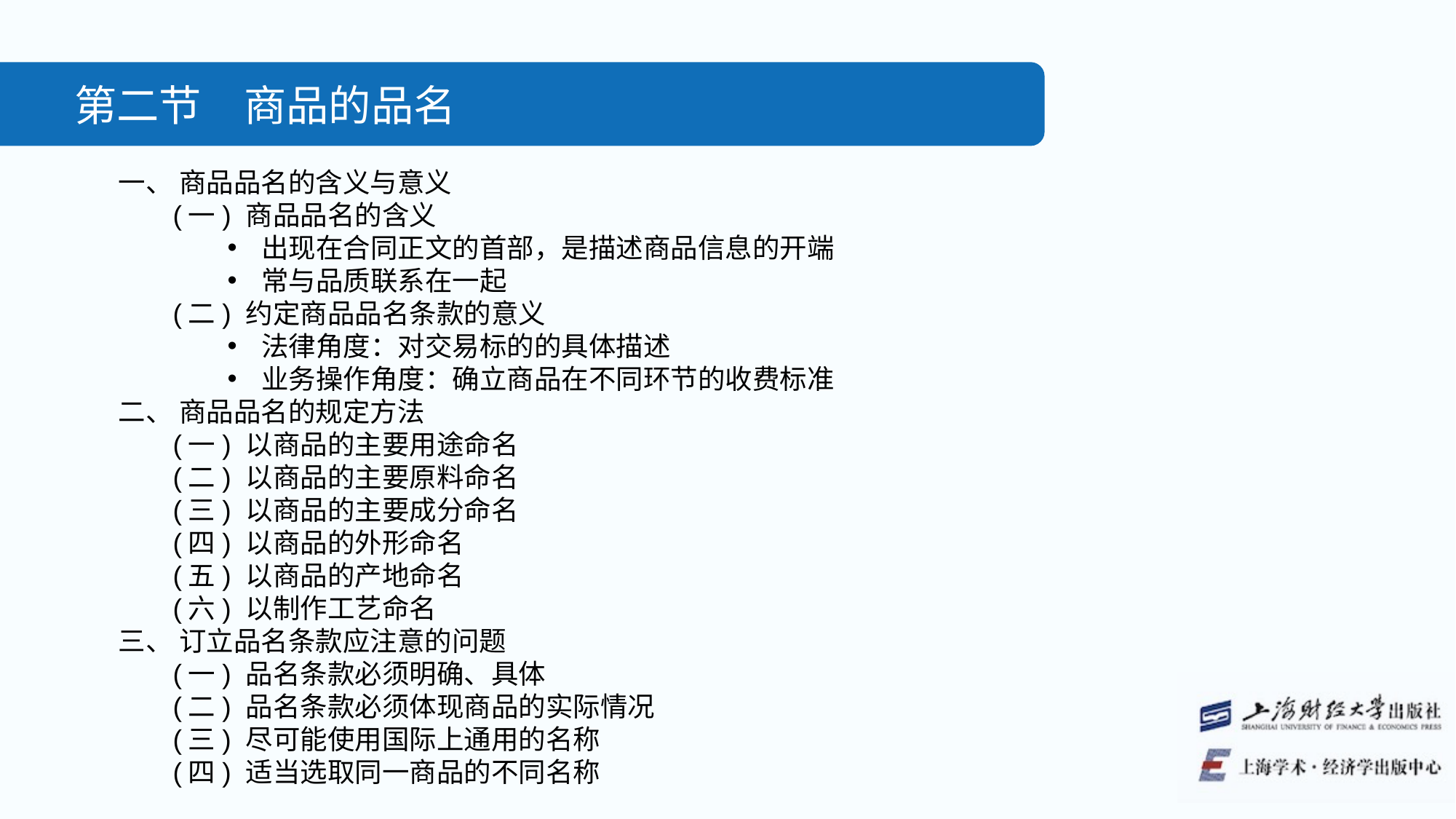

第二节　商品的品名
一、 商品品名的含义与意义
(一) 商品品名的含义
出现在合同正文的首部，是描述商品信息的开端
常与品质联系在一起
(二) 约定商品品名条款的意义
法律角度：对交易标的的具体描述
业务操作角度：确立商品在不同环节的收费标准
二、 商品品名的规定方法
(一) 以商品的主要用途命名
(二) 以商品的主要原料命名
(三) 以商品的主要成分命名
(四) 以商品的外形命名
(五) 以商品的产地命名
(六) 以制作工艺命名
三、 订立品名条款应注意的问题
(一) 品名条款必须明确、具体
(二) 品名条款必须体现商品的实际情况
(三) 尽可能使用国际上通用的名称
(四) 适当选取同一商品的不同名称